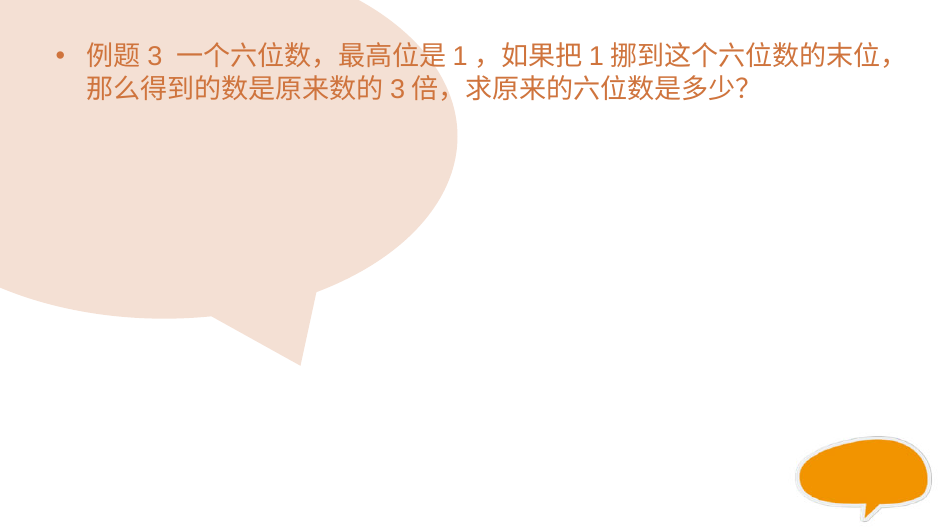

#
例题3 一个六位数，最高位是1，如果把1挪到这个六位数的末位，那么得到的数是原来数的3倍，求原来的六位数是多少？